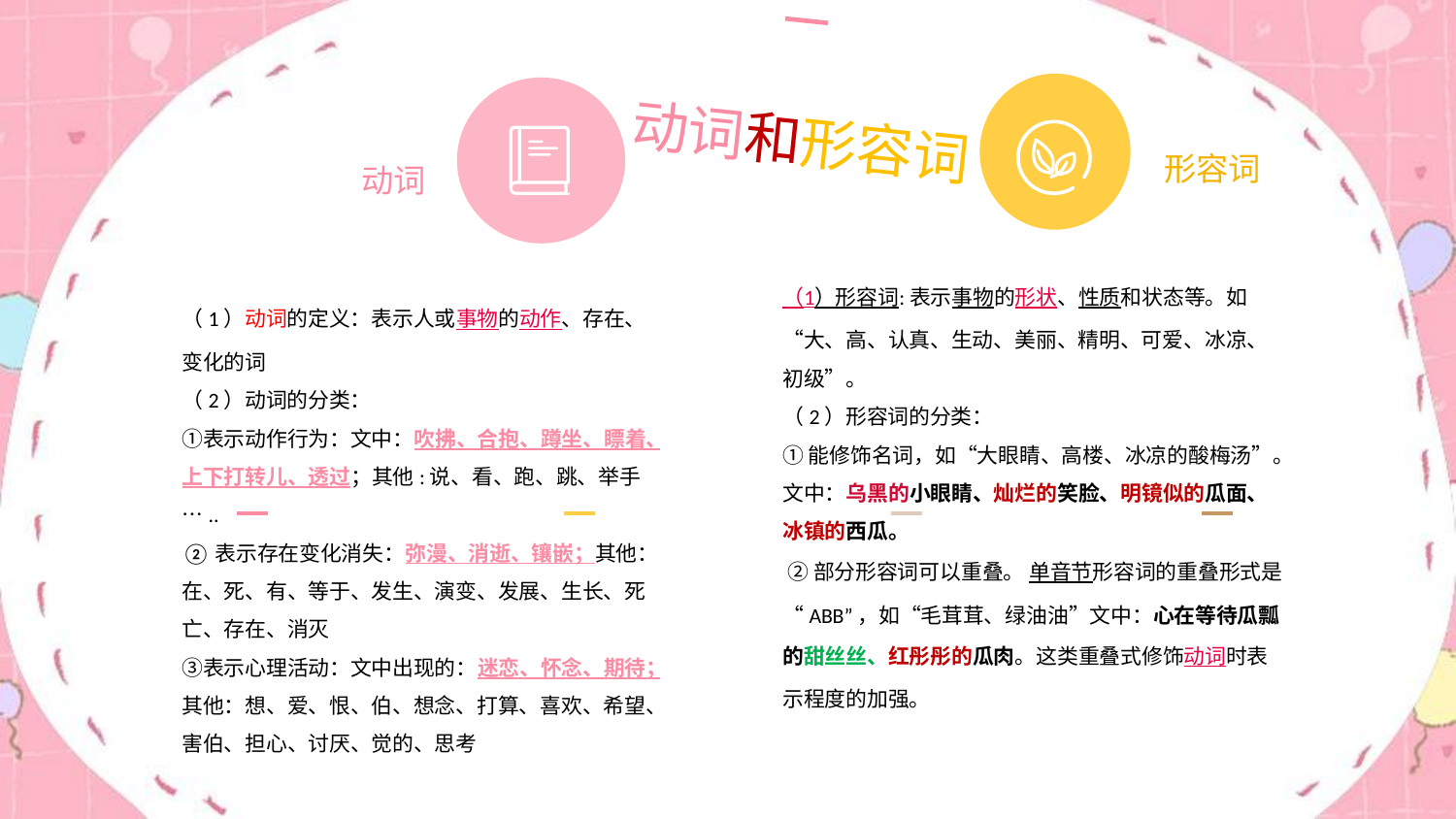

动词和形容词

形容词
动词

（1）形容词:表示事物的形状、性质和状态等。如“大、高、认真、生动、美丽、精明、可爱、冰凉、初级”。
（2）形容词的分类：
① 能修饰名词，如“大眼睛、高楼、冰凉的酸梅汤”。文中：乌黑的小眼睛、灿烂的笑脸、明镜似的瓜面、冰镇的西瓜。
 ②部分形容词可以重叠。 单音节形容词的重叠形式是“ABB”，如“毛茸茸、绿油油”文中：心在等待瓜瓢的甜丝丝、红彤彤的瓜肉。这类重叠式修饰动词时表示程度的加强。
（1）动词的定义：表示人或事物的动作、存在、变化的词
（2）动词的分类：
①表示动作行为：文中：吹拂、合抱、蹲坐、瞟着、上下打转儿、透过；其他:说、看、跑、跳、举手…..
②表示存在变化消失：弥漫、消逝、镶嵌；其他：在、死、有、等于、发生、演变、发展、生长、死亡、存在、消灭
③表示心理活动：文中出现的：迷恋、怀念、期待；其他：想、爱、恨、伯、想念、打算、喜欢、希望、害伯、担心、讨厌、觉的、思考